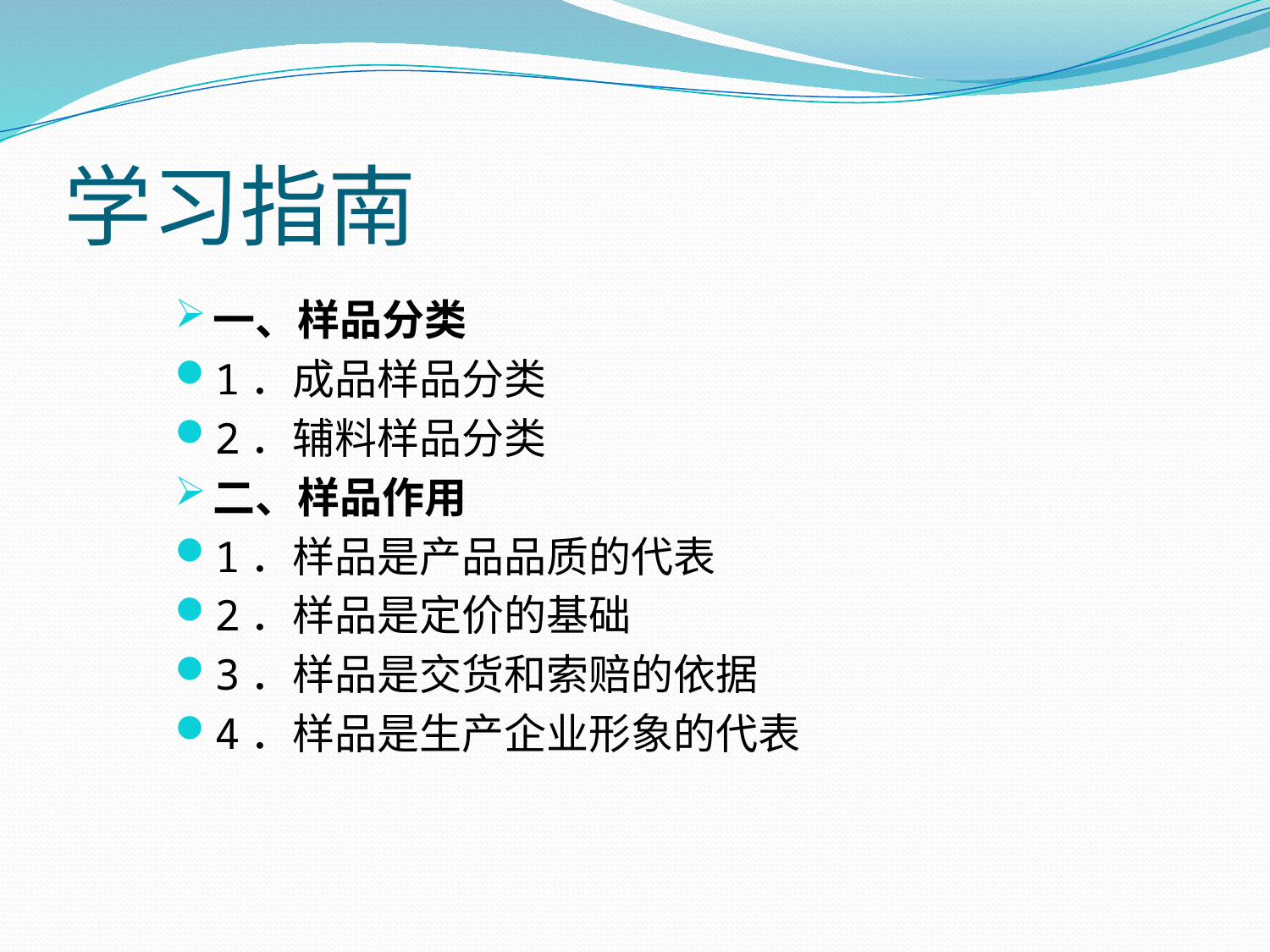

# 学习指南
一、样品分类
1．成品样品分类
2．辅料样品分类
二、样品作用
1．样品是产品品质的代表
2．样品是定价的基础
3．样品是交货和索赔的依据
4．样品是生产企业形象的代表